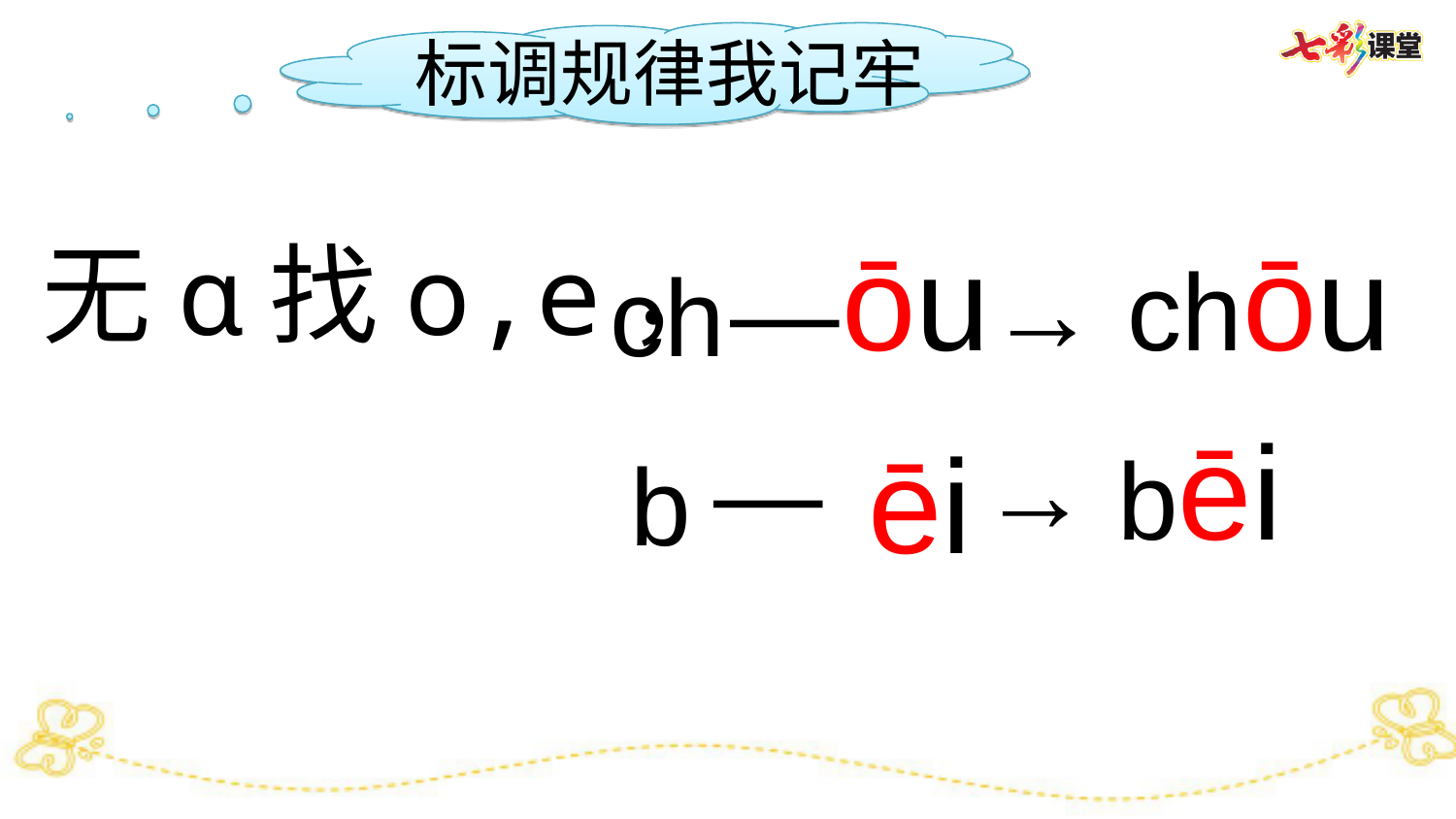

标调规律我记牢

ch
ōu
chōu
无ɑ找o,e，
—
→

ēi
 b
bēi
—
→